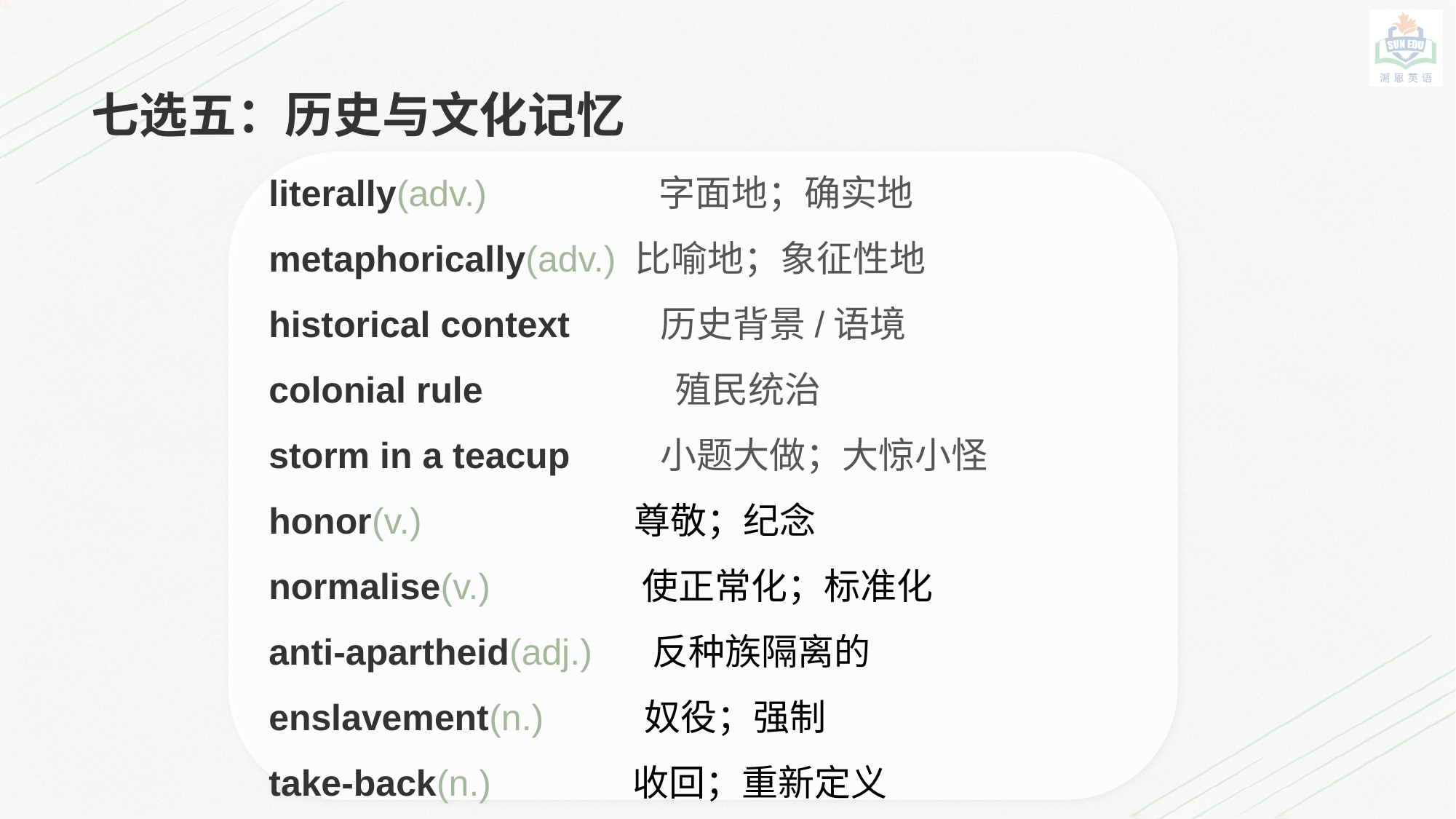

七选五：历史与文化记忆
literally(adv.)                字面地；确实地
metaphorically(adv.) 比喻地；象征性地
historical context        历史背景/语境
colonial rule                  殖民统治
storm in a teacup        小题大做；大惊小怪
honor(v.)                    尊敬；纪念
normalise(v.)              使正常化；标准化
anti-apartheid(adj.)     反种族隔离的
enslavement(n.)         奴役；强制
take-back(n.)             收回；重新定义